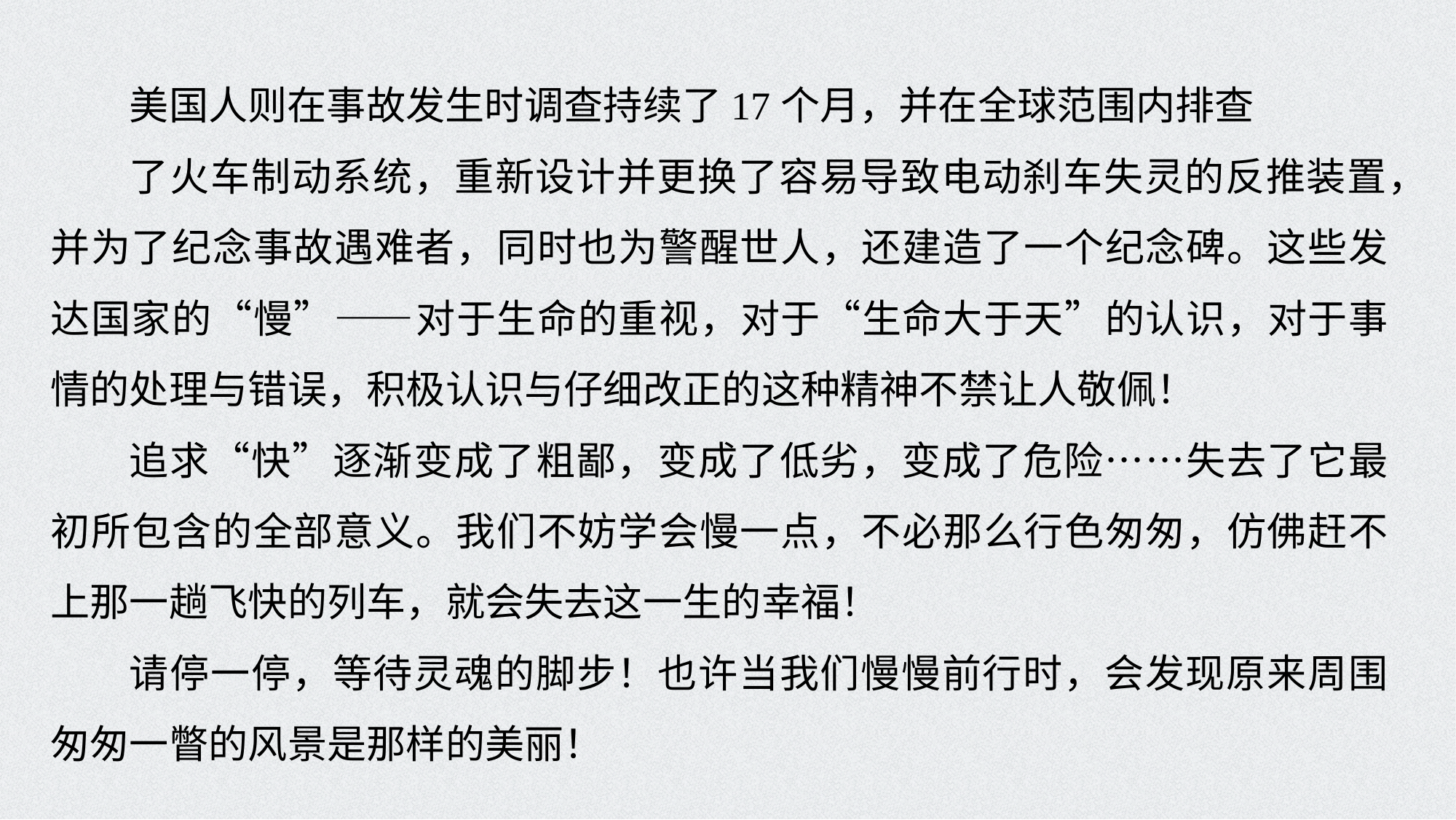

美国人则在事故发生时调查持续了17个月，并在全球范围内排查
了火车制动系统，重新设计并更换了容易导致电动刹车失灵的反推装置，并为了纪念事故遇难者，同时也为警醒世人，还建造了一个纪念碑。这些发达国家的“慢”——对于生命的重视，对于“生命大于天”的认识，对于事情的处理与错误，积极认识与仔细改正的这种精神不禁让人敬佩！
追求“快”逐渐变成了粗鄙，变成了低劣，变成了危险……失去了它最初所包含的全部意义。我们不妨学会慢一点，不必那么行色匆匆，仿佛赶不上那一趟飞快的列车，就会失去这一生的幸福！
请停一停，等待灵魂的脚步！也许当我们慢慢前行时，会发现原来周围匆匆一瞥的风景是那样的美丽！